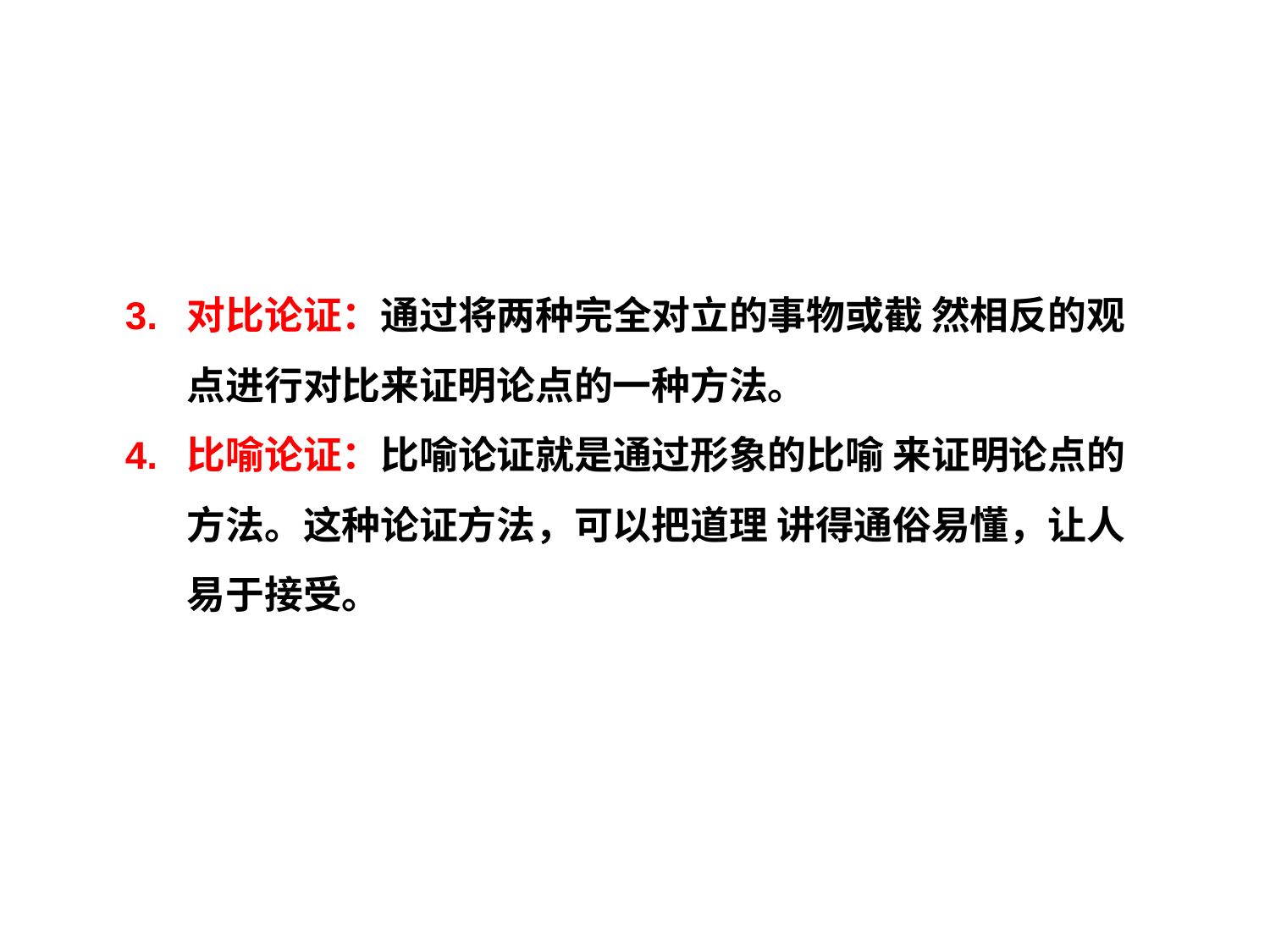

3.	对比论证：通过将两种完全对立的事物或截 然相反的观点进行对比来证明论点的一种方法。
4.	比喻论证：比喻论证就是通过形象的比喻 来证明论点的方法。这种论证方法，可以把道理 讲得通俗易懂，让人易于接受。